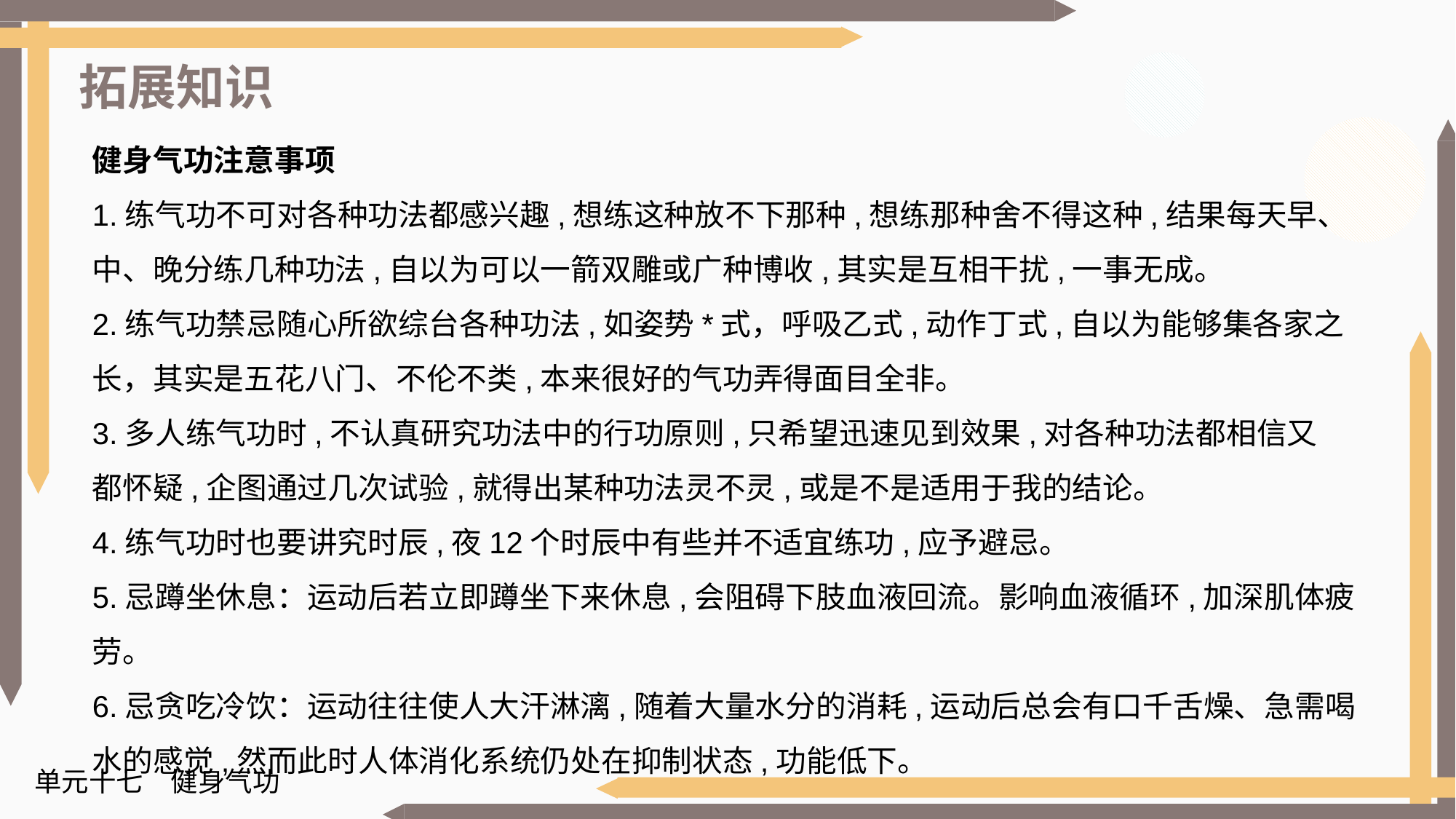

拓展知识

健身气功注意事项
1.练气功不可对各种功法都感兴趣,想练这种放不下那种,想练那种舍不得这种,结果每天早、中、晚分练几种功法,自以为可以一箭双雕或广种博收,其实是互相干扰,一事无成。
2.练气功禁忌随心所欲综台各种功法,如姿势*式，呼吸乙式,动作丁式,自以为能够集各家之
长，其实是五花八门、不伦不类,本来很好的气功弄得面目全非。
3.多人练气功时,不认真研究功法中的行功原则,只希望迅速见到效果,对各种功法都相信又
都怀疑,企图通过几次试验,就得出某种功法灵不灵,或是不是适用于我的结论。
4.练气功时也要讲究时辰,夜12个时辰中有些并不适宜练功,应予避忌。
5.忌蹲坐休息：运动后若立即蹲坐下来休息,会阻碍下肢血液回流。影响血液循环,加深肌体疲劳。
6.忌贪吃冷饮：运动往往使人大汗淋漓,随着大量水分的消耗,运动后总会有口千舌燥、急需喝水的感觉,然而此时人体消化系统仍处在抑制状态,功能低下。

单元十七　健身气功